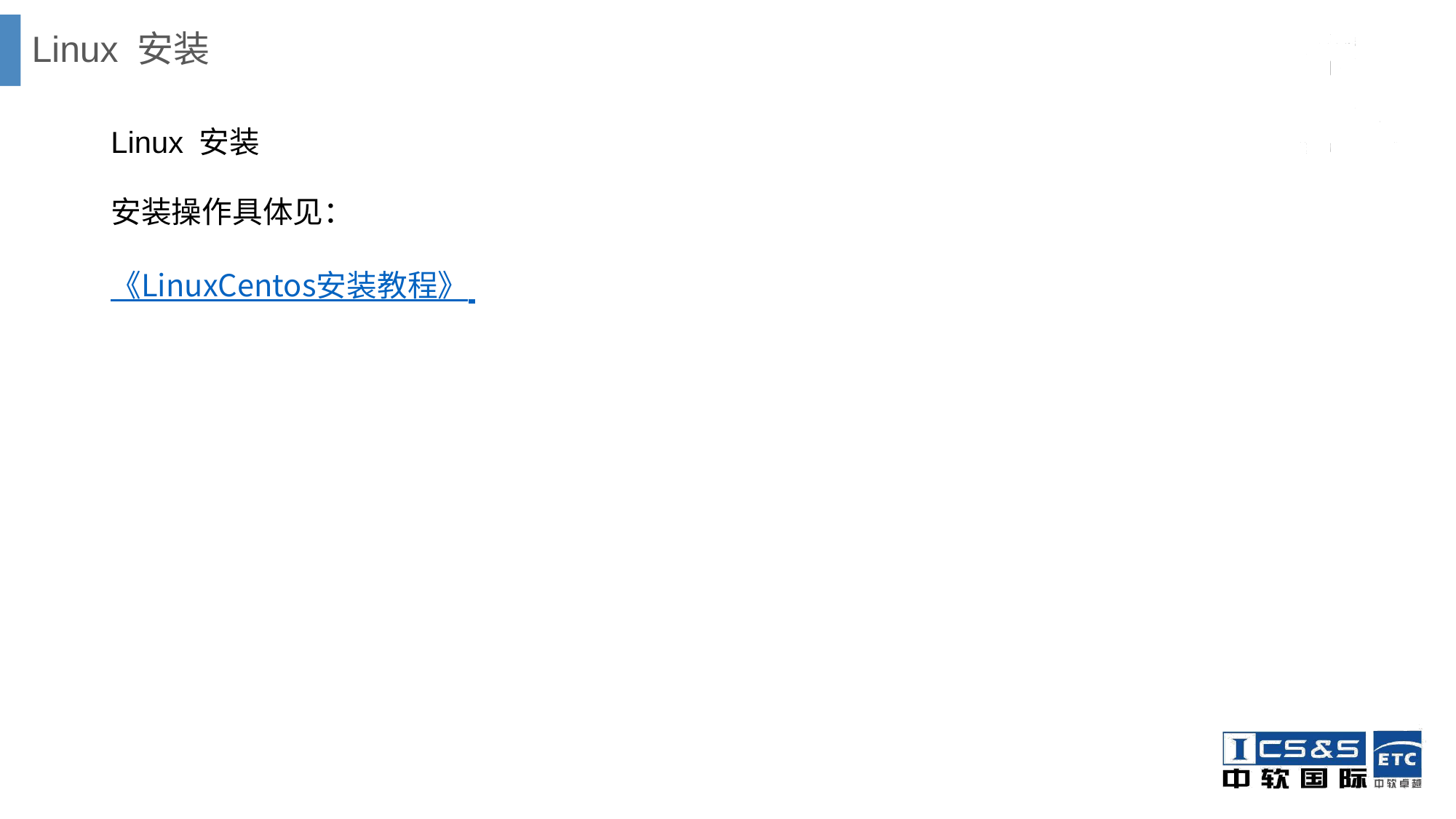

# Linux 安装
Linux 安装
安装操作具体见：
《LinuxCentos安装教程》